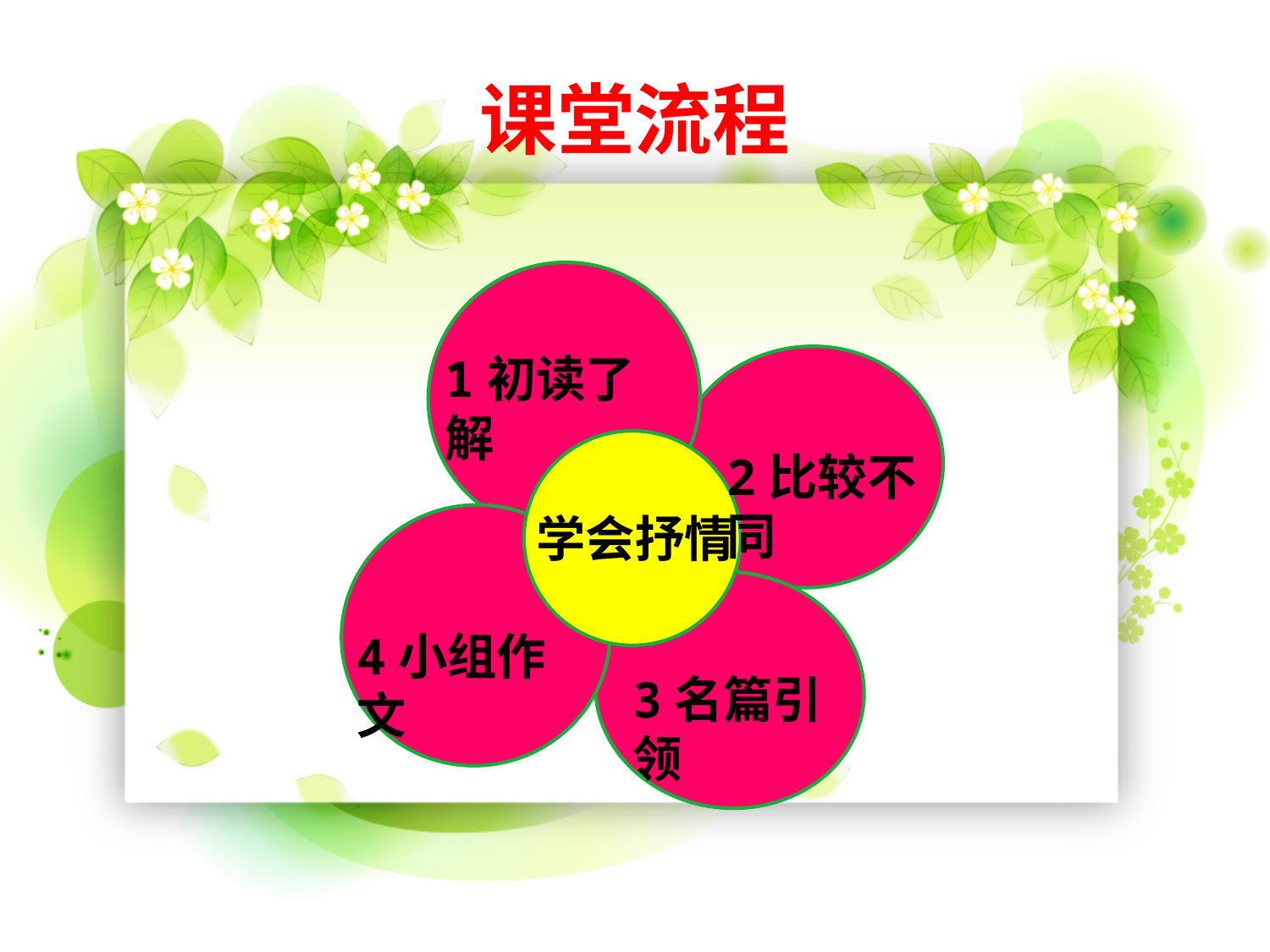

# 课堂流程

1初读了解

2比较不同
学会抒情

4小组作文
3名篇引领